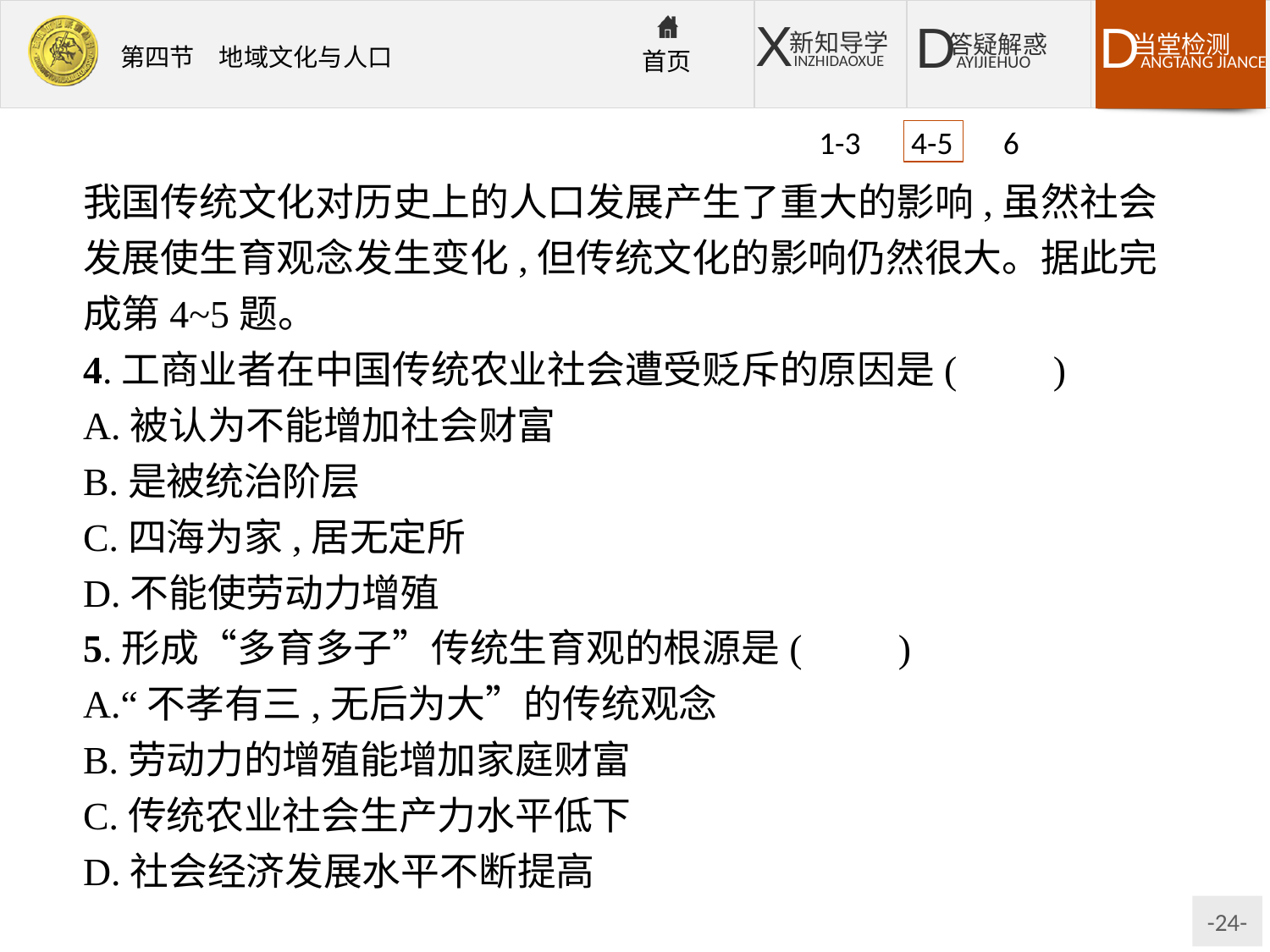

1-3       4-5       6

我国传统文化对历史上的人口发展产生了重大的影响,虽然社会发展使生育观念发生变化,但传统文化的影响仍然很大。据此完成第4~5题。
4.工商业者在中国传统农业社会遭受贬斥的原因是(　　)
A.被认为不能增加社会财富
B.是被统治阶层
C.四海为家,居无定所
D.不能使劳动力增殖
5.形成“多育多子”传统生育观的根源是(　　)
A.“不孝有三,无后为大”的传统观念
B.劳动力的增殖能增加家庭财富
C.传统农业社会生产力水平低下
D.社会经济发展水平不断提高